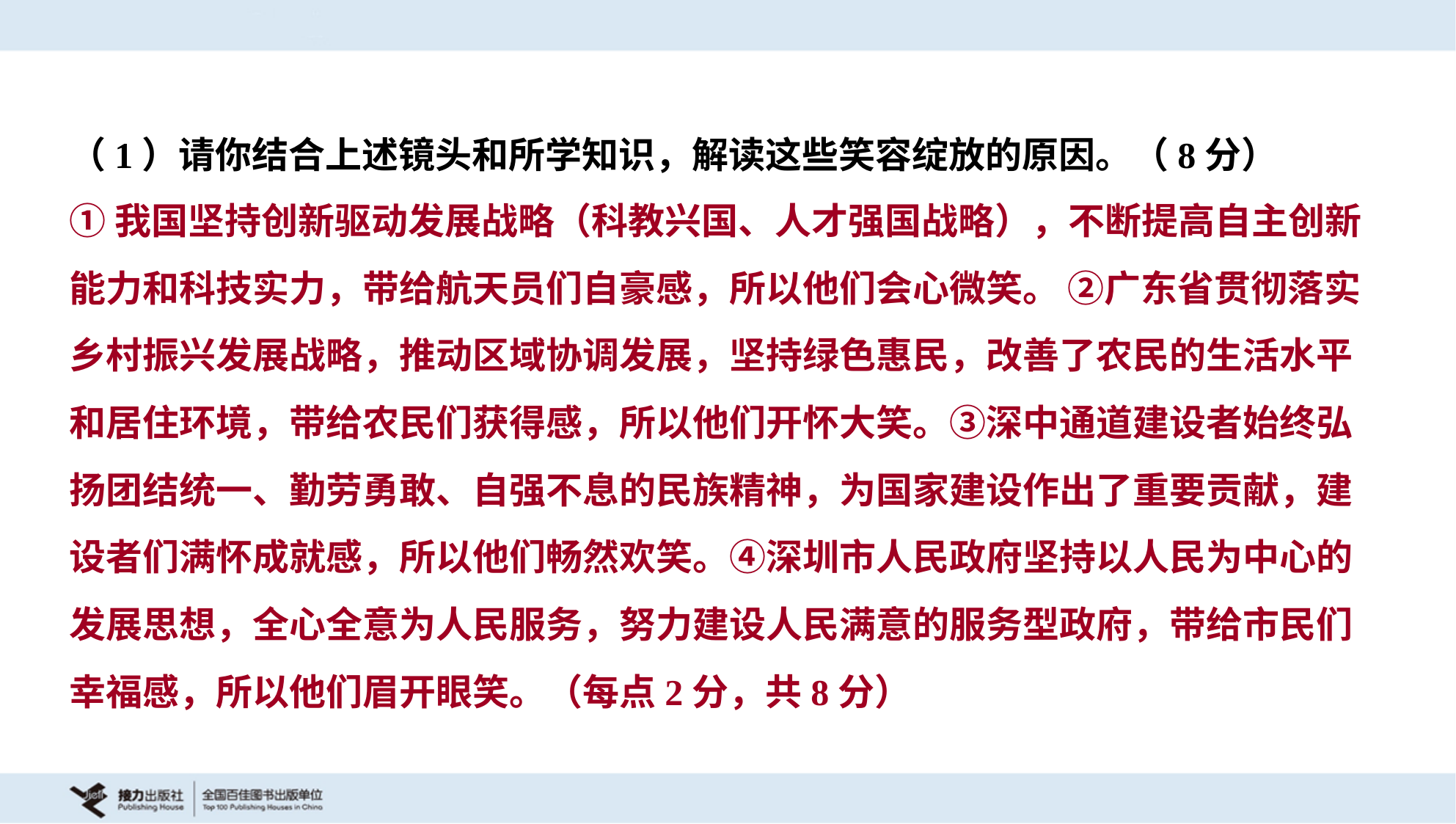

（1）请你结合上述镜头和所学知识，解读这些笑容绽放的原因。（8分）
①我国坚持创新驱动发展战略（科教兴国、人才强国战略），不断提高自主创新
能力和科技实力，带给航天员们自豪感，所以他们会心微笑。 ②广东省贯彻落实
乡村振兴发展战略，推动区域协调发展，坚持绿色惠民，改善了农民的生活水平
和居住环境，带给农民们获得感，所以他们开怀大笑。③深中通道建设者始终弘
扬团结统一、勤劳勇敢、自强不息的民族精神，为国家建设作出了重要贡献，建
设者们满怀成就感，所以他们畅然欢笑。④深圳市人民政府坚持以人民为中心的
发展思想，全心全意为人民服务，努力建设人民满意的服务型政府，带给市民们
幸福感，所以他们眉开眼笑。（每点2分，共8分）